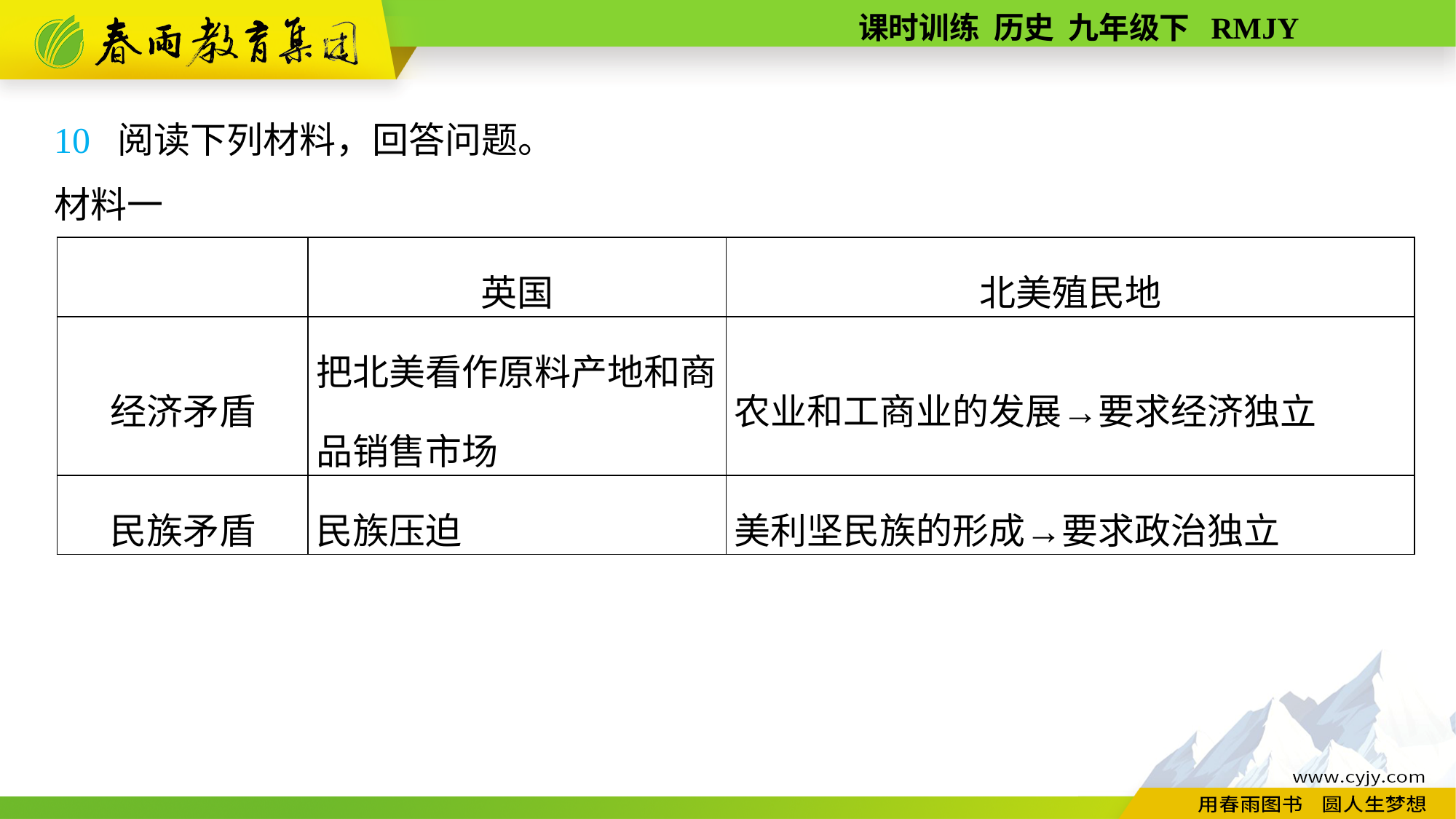

10  阅读下列材料，回答问题。
材料一
|  | 英国 | 北美殖民地 |
| --- | --- | --- |
| 经济矛盾 | 把北美看作原料产地和商品销售市场 | 农业和工商业的发展→要求经济独立 |
| 民族矛盾 | 民族压迫 | 美利坚民族的形成→要求政治独立 |